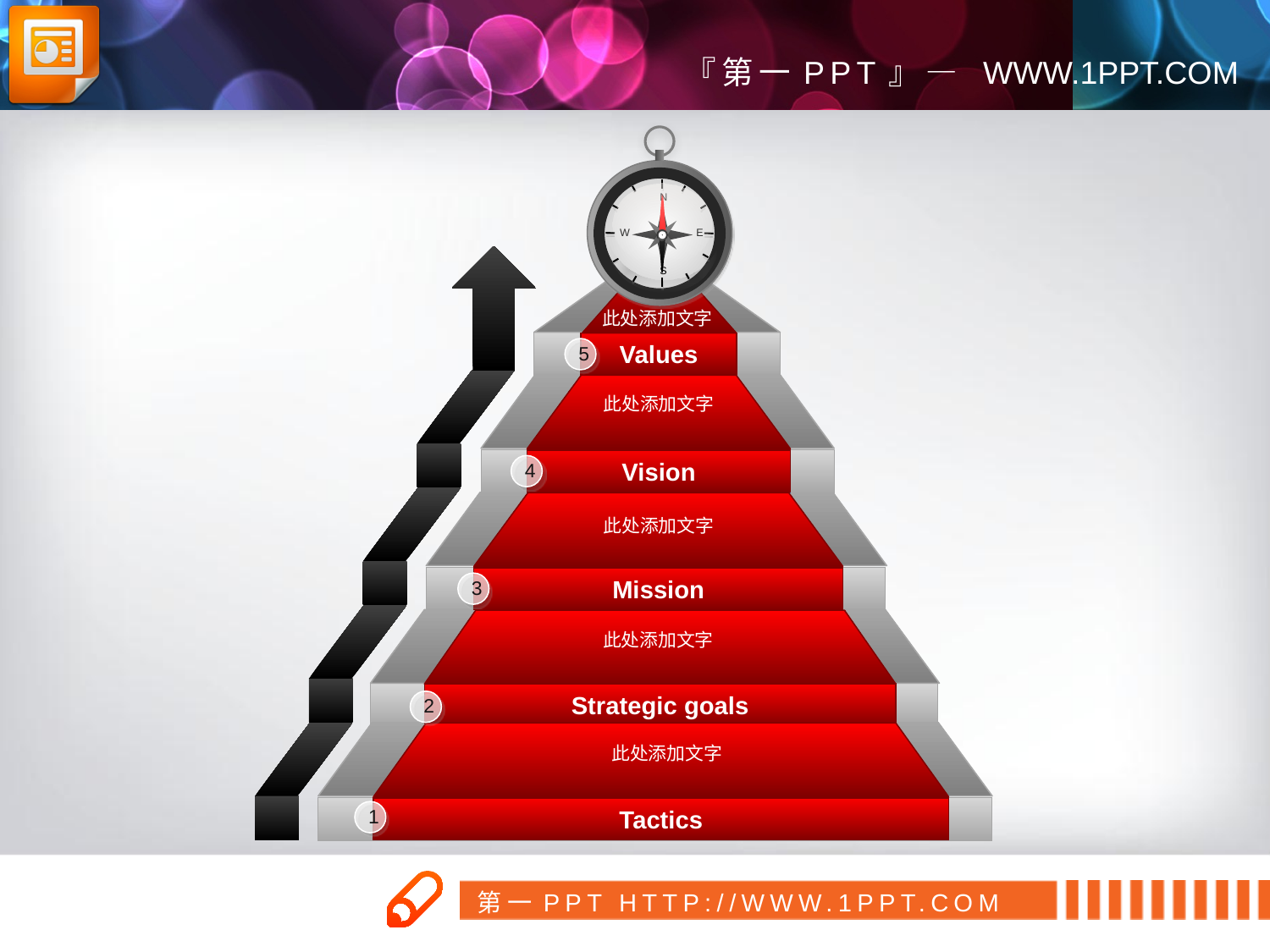

N

W
E
S

此处添加文字
Values
5

此处添加文字

Vision
4

此处添加文字

Mission
3

此处添加文字

Strategic goals
2

此处添加文字

Tactics
1